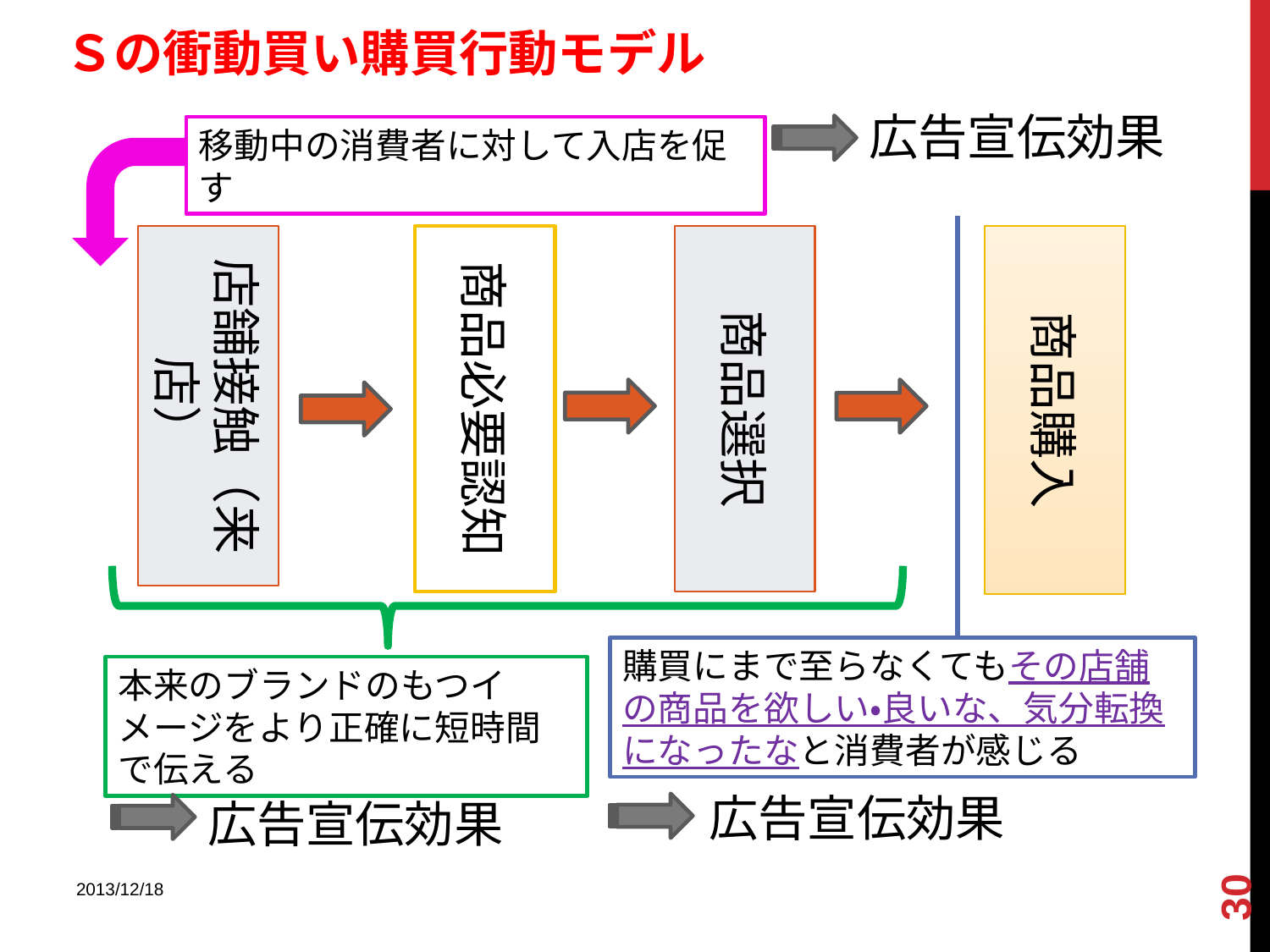

Ｓの衝動買い購買行動モデル

広告宣伝効果

移動中の消費者に対して入店を促す

商品必要認知
商品選択
商品購入
店舗接触（来店）

購買にまで至らなくてもその店舗の商品を欲しい・良いな、気分転換になったなと消費者が感じる
本来のブランドのもつイメージをより正確に短時間で伝える
広告宣伝効果
広告宣伝効果

30
2013/12/18